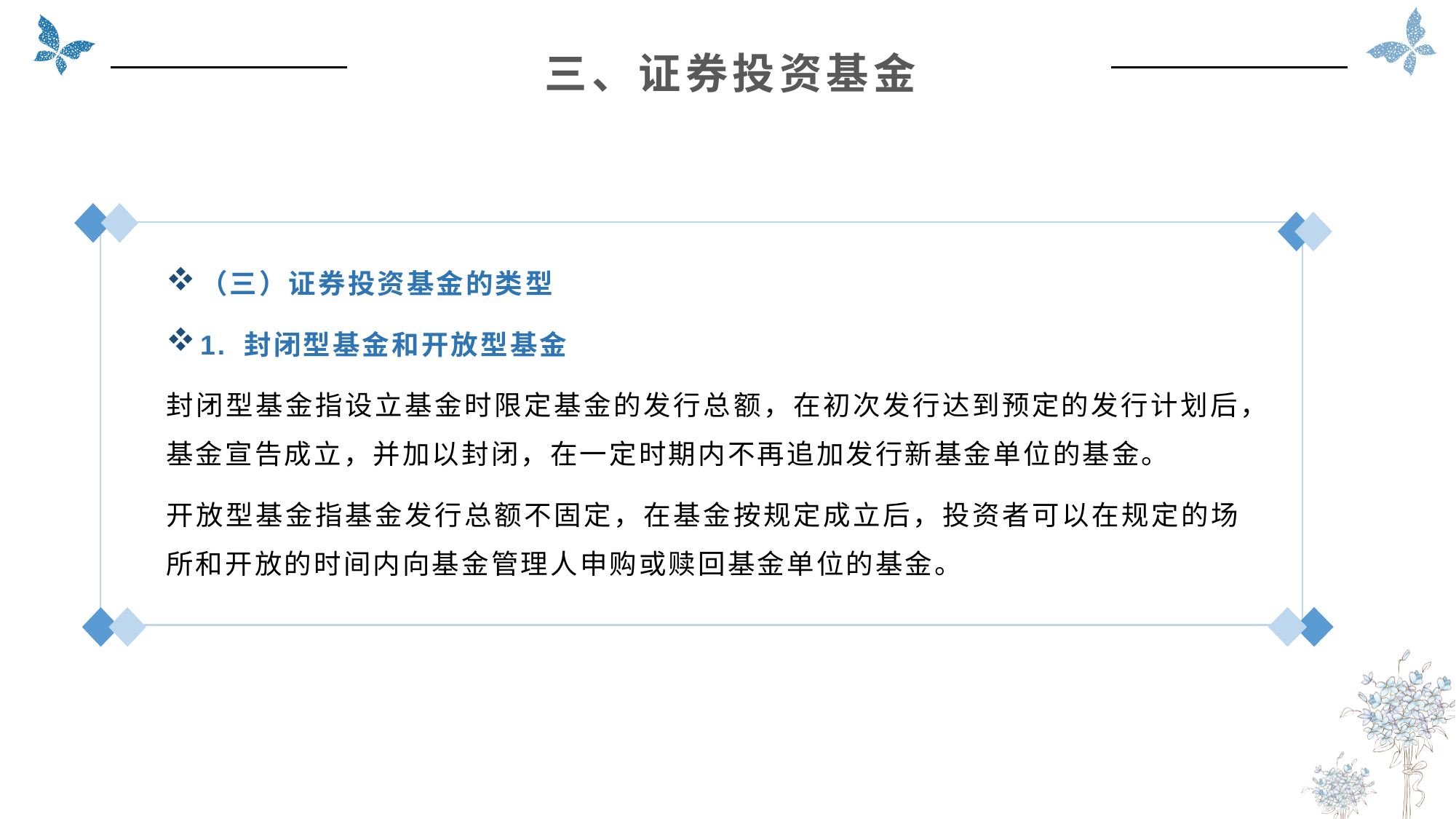

三、证券投资基金

（三）证券投资基金的类型
1. 封闭型基金和开放型基金
封闭型基金指设立基金时限定基金的发行总额，在初次发行达到预定的发行计划后，基金宣告成立，并加以封闭，在一定时期内不再追加发行新基金单位的基金。
开放型基金指基金发行总额不固定，在基金按规定成立后，投资者可以在规定的场所和开放的时间内向基金管理人申购或赎回基金单位的基金。